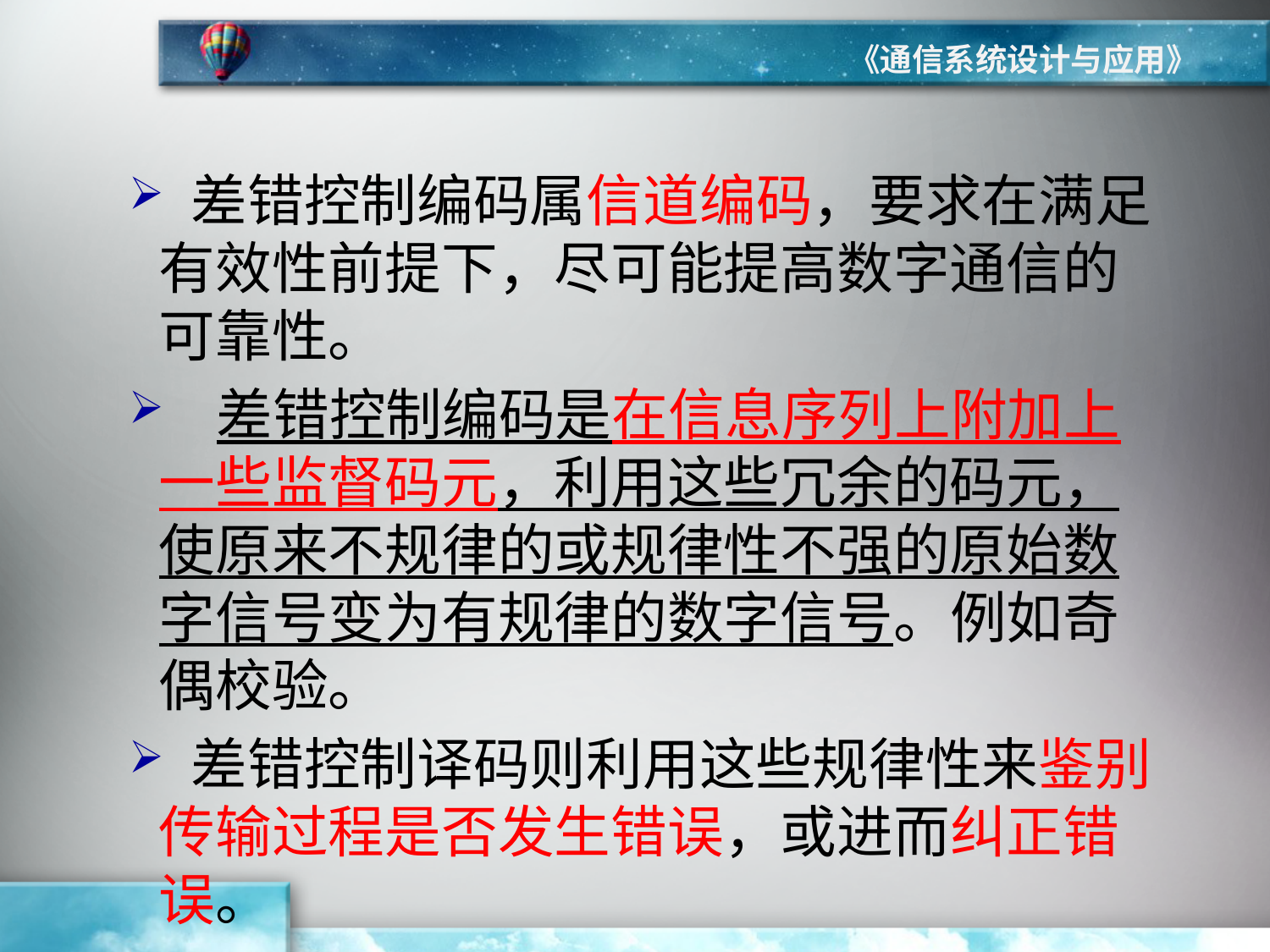

《通信系统设计与应用》
 差错控制编码属信道编码，要求在满足有效性前提下，尽可能提高数字通信的可靠性。
   差错控制编码是在信息序列上附加上一些监督码元，利用这些冗余的码元，使原来不规律的或规律性不强的原始数字信号变为有规律的数字信号。例如奇偶校验。
 差错控制译码则利用这些规律性来鉴别传输过程是否发生错误，或进而纠正错误。